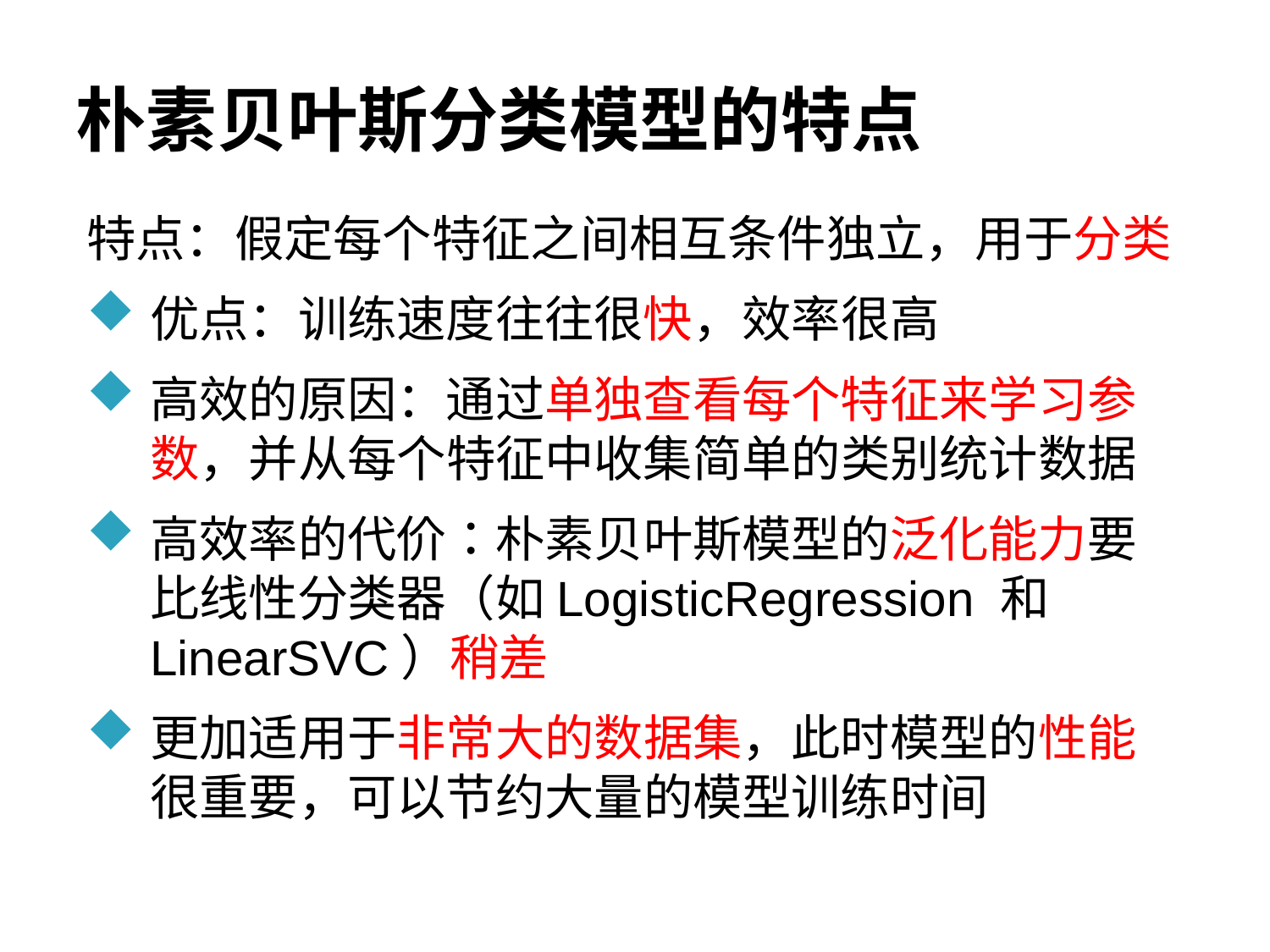

# 朴素贝叶斯分类模型的特点
特点：假定每个特征之间相互条件独立，用于分类
优点：训练速度往往很快，效率很高
高效的原因：通过单独查看每个特征来学习参数，并从每个特征中收集简单的类别统计数据
高效率的代价：朴素贝叶斯模型的泛化能力要比线性分类器（如LogisticRegression 和LinearSVC）稍差
更加适用于非常大的数据集，此时模型的性能很重要，可以节约大量的模型训练时间